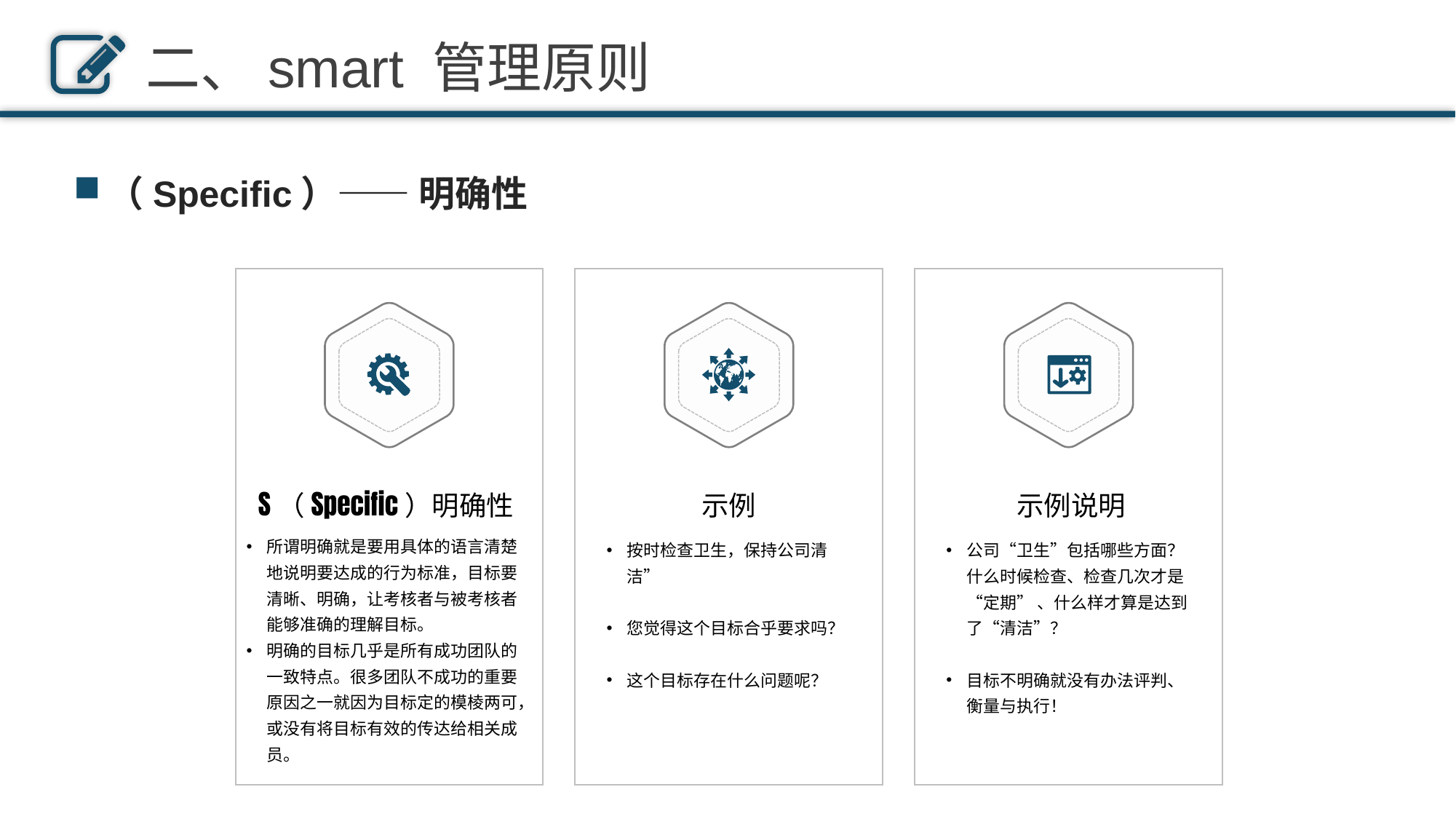

二、smart 管理原则

（Specific）—— 明确性

S（Specific）明确性
示例
示例说明
所谓明确就是要用具体的语言清楚地说明要达成的行为标准，目标要清晰、明确，让考核者与被考核者能够准确的理解目标。
明确的目标几乎是所有成功团队的一致特点。很多团队不成功的重要原因之一就因为目标定的模棱两可，或没有将目标有效的传达给相关成员。
按时检查卫生，保持公司清洁”

您觉得这个目标合乎要求吗？

这个目标存在什么问题呢？
公司“卫生”包括哪些方面？什么时候检查、检查几次才是“定期” 、什么样才算是达到了“清洁”？

目标不明确就没有办法评判、衡量与执行！